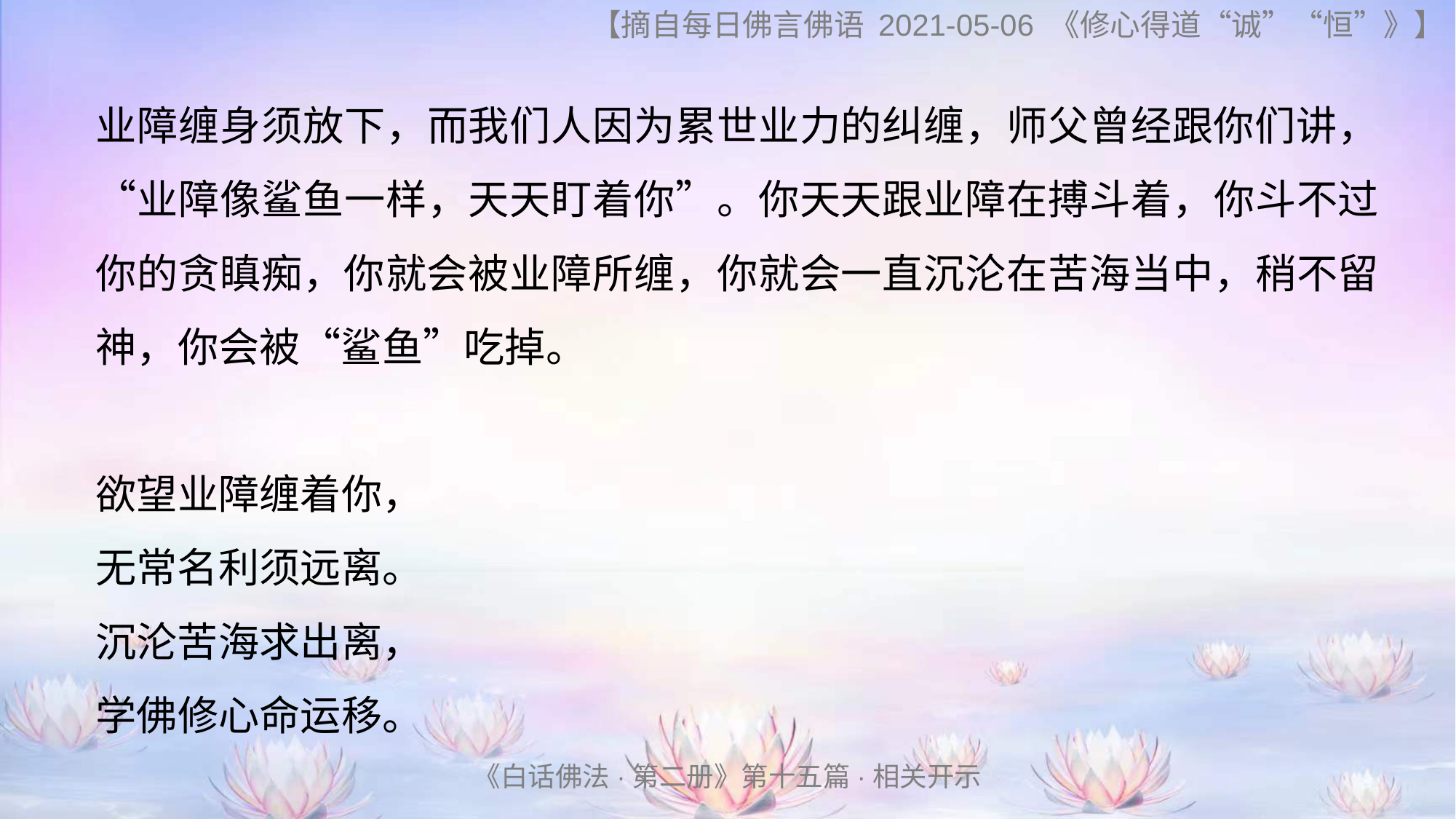

【摘自每日佛言佛语 2021-05-06 《修心得道“诚”“恒”》】
业障缠身须放下，而我们人因为累世业力的纠缠，师父曾经跟你们讲，“业障像鲨鱼一样，天天盯着你”。你天天跟业障在搏斗着，你斗不过你的贪瞋痴，你就会被业障所缠，你就会一直沉沦在苦海当中，稍不留神，你会被“鲨鱼”吃掉。

欲望业障缠着你，
无常名利须远离。
沉沦苦海求出离，
学佛修心命运移。
《白话佛法·第二册》第十五篇·相关开示